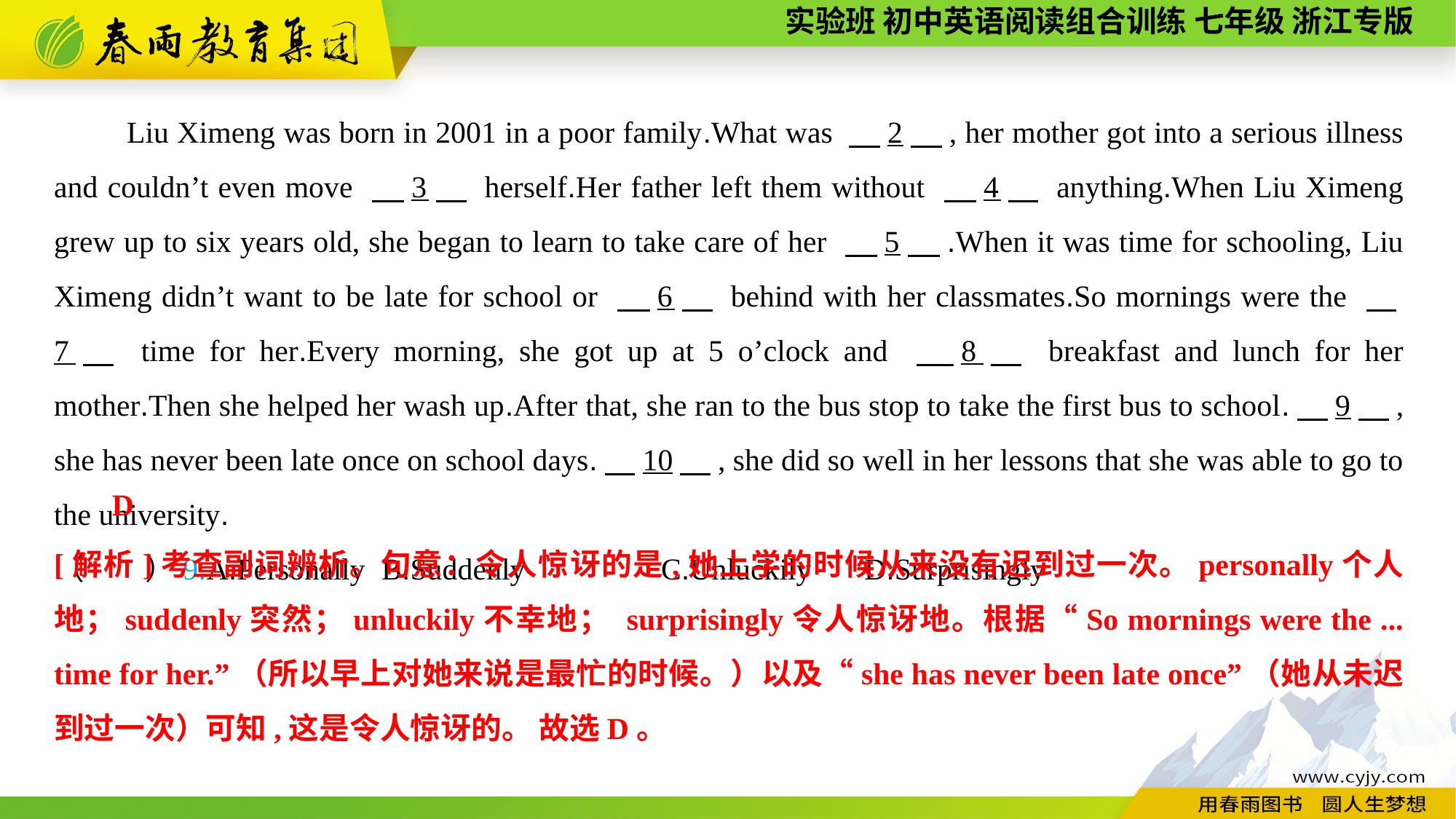

Liu Ximeng was born in 2001 in a poor family.What was 　2　, her mother got into a serious illness and couldn’t even move 　3　 herself.Her father left them without 　4　 anything.When Liu Ximeng grew up to six years old, she began to learn to take care of her 　5　.When it was time for schooling, Liu Ximeng didn’t want to be late for school or 　6　 behind with her classmates.So mornings were the 　7　 time for her.Every morning, she got up at 5 o’clock and 　8　 breakfast and lunch for her mother.Then she helped her wash up.After that, she ran to the bus stop to take the first bus to school.　9　, she has never been late once on school days.　10　, she did so well in her lessons that she was able to go to the university.
（　　）9.A.Personally	B.Suddenly	        C.Unluckily	      D.Surprisingly
D
[解析]考查副词辨析。句意：令人惊讶的是,她上学的时候从来没有迟到过一次。personally个人地；suddenly突然；unluckily不幸地； surprisingly令人惊讶地。根据“So mornings were the ... time for her.”（所以早上对她来说是最忙的时候。）以及“she has never been late once”（她从未迟到过一次）可知,这是令人惊讶的。 故选D。